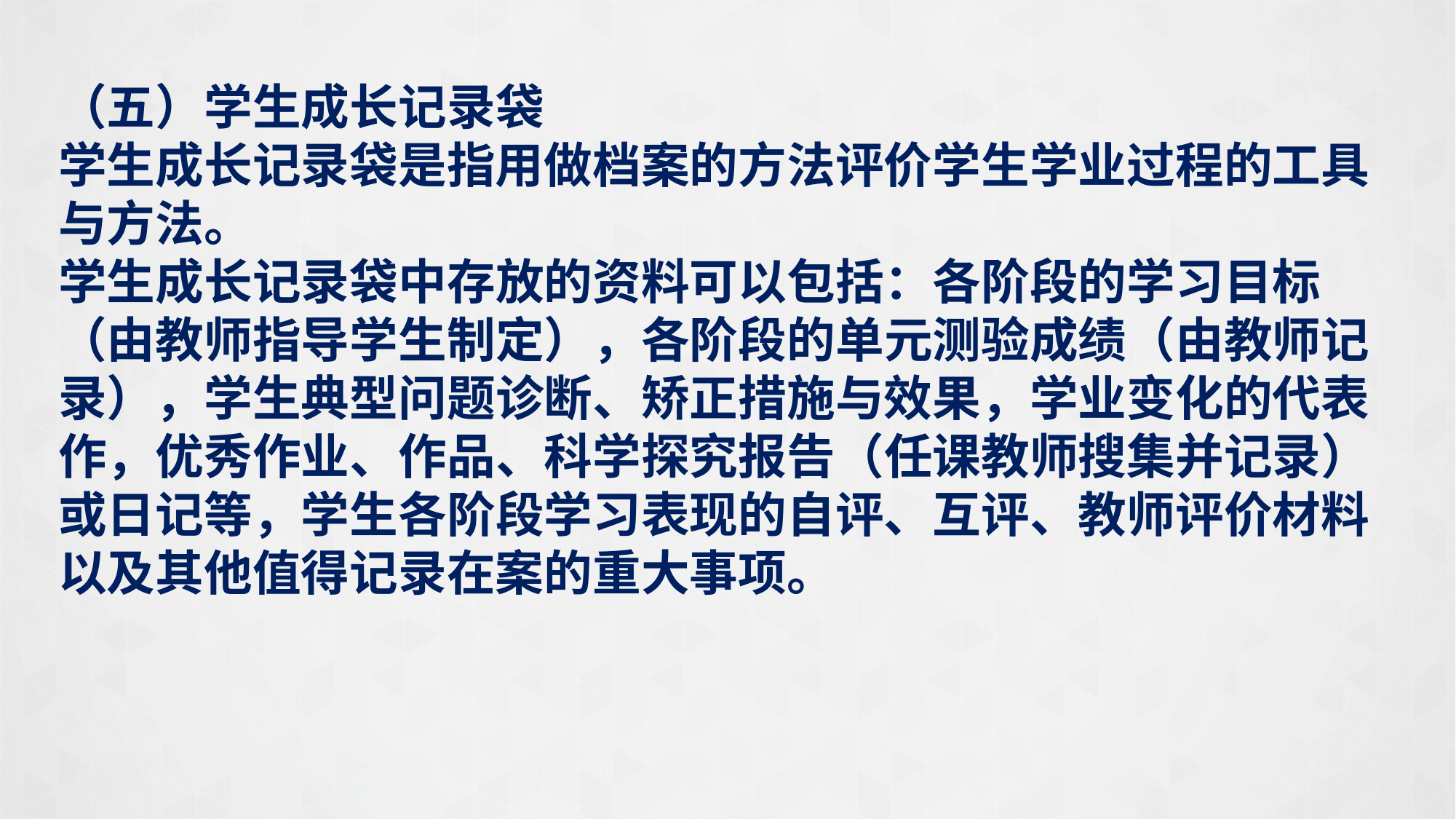

（五）学生成长记录袋
学生成长记录袋是指用做档案的方法评价学生学业过程的工具与方法。
学生成长记录袋中存放的资料可以包括：各阶段的学习目标（由教师指导学生制定），各阶段的单元测验成绩（由教师记录），学生典型问题诊断、矫正措施与效果，学业变化的代表作，优秀作业、作品、科学探究报告（任课教师搜集并记录）或日记等，学生各阶段学习表现的自评、互评、教师评价材料以及其他值得记录在案的重大事项。